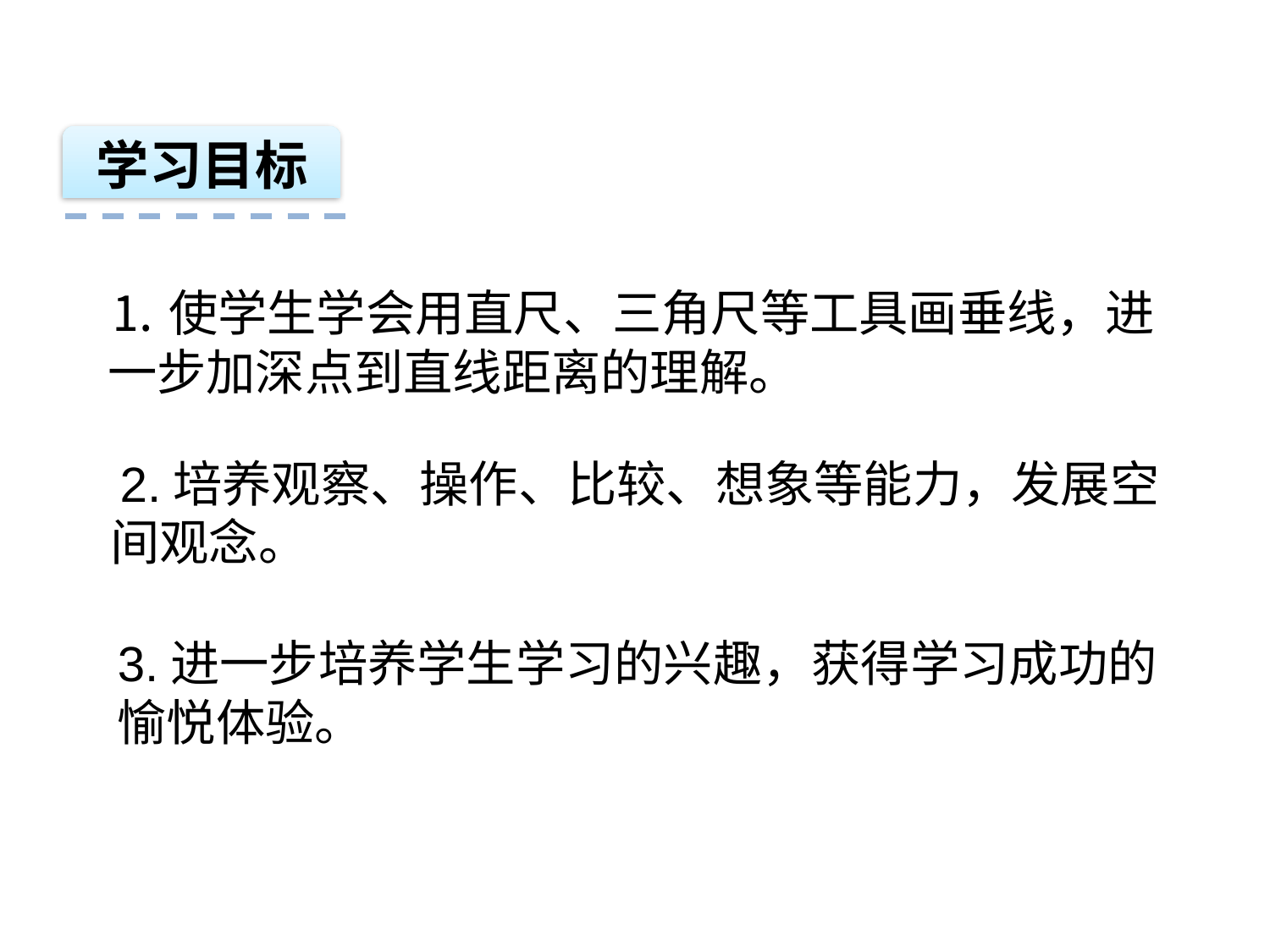

学习目标
⒈使学生学会用直尺、三角尺等工具画垂线，进一步加深点到直线距离的理解。
2.培养观察、操作、比较、想象等能力，发展空    间观念。
3.进一步培养学生学习的兴趣，获得学习成功的愉悦体验。